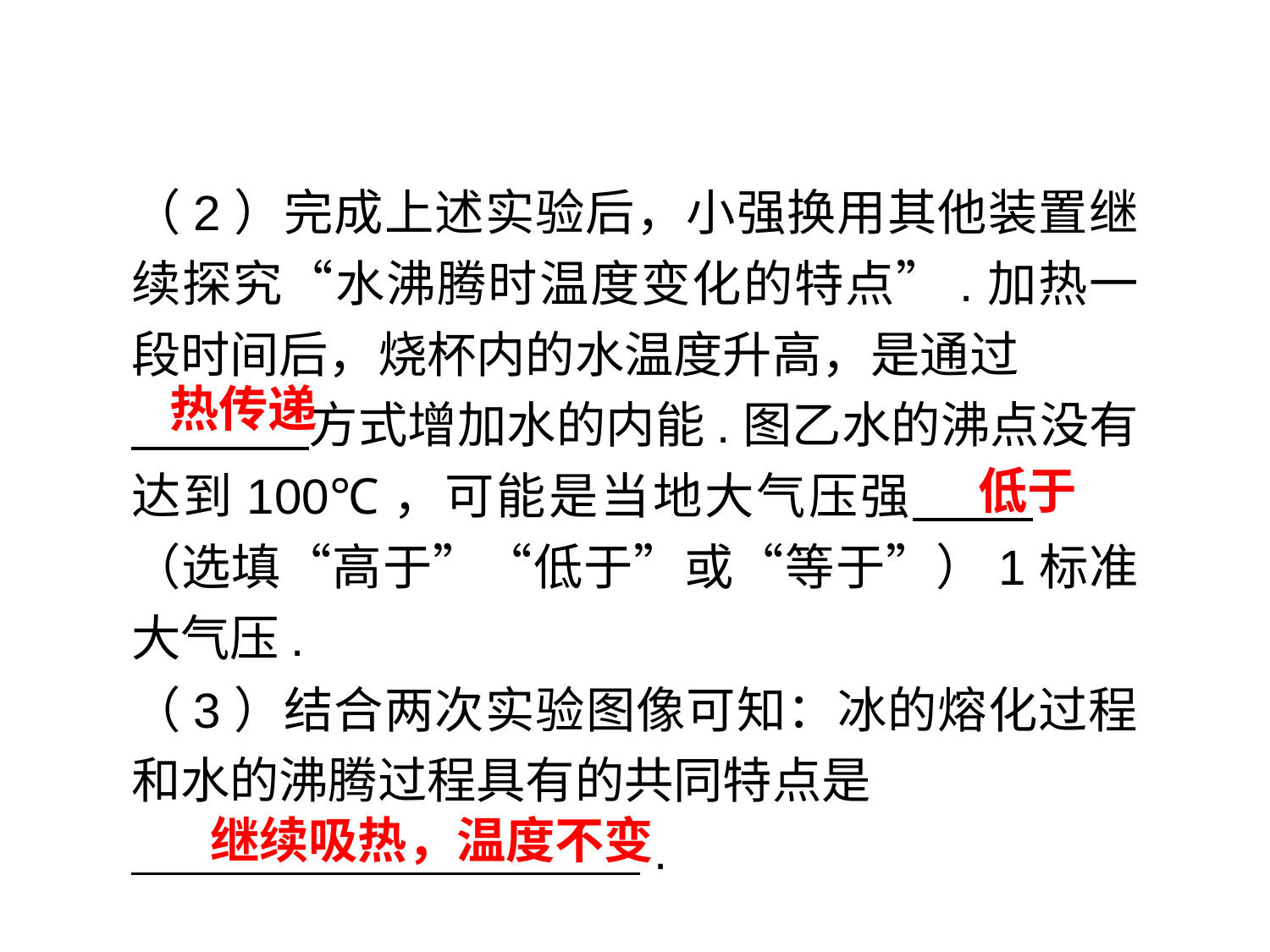

（2）完成上述实验后，小强换用其他装置继续探究“水沸腾时温度变化的特点”.加热一段时间后，烧杯内的水温度升高，是通过
　       　方式增加水的内能.图乙水的沸点没有达到100℃，可能是当地大气压强　     . 　（选填“高于”“低于”或“等于”）1标准大气压.
（3）结合两次实验图像可知：冰的熔化过程和水的沸腾过程具有的共同特点是
                                      .
热传递
低于
继续吸热，温度不变